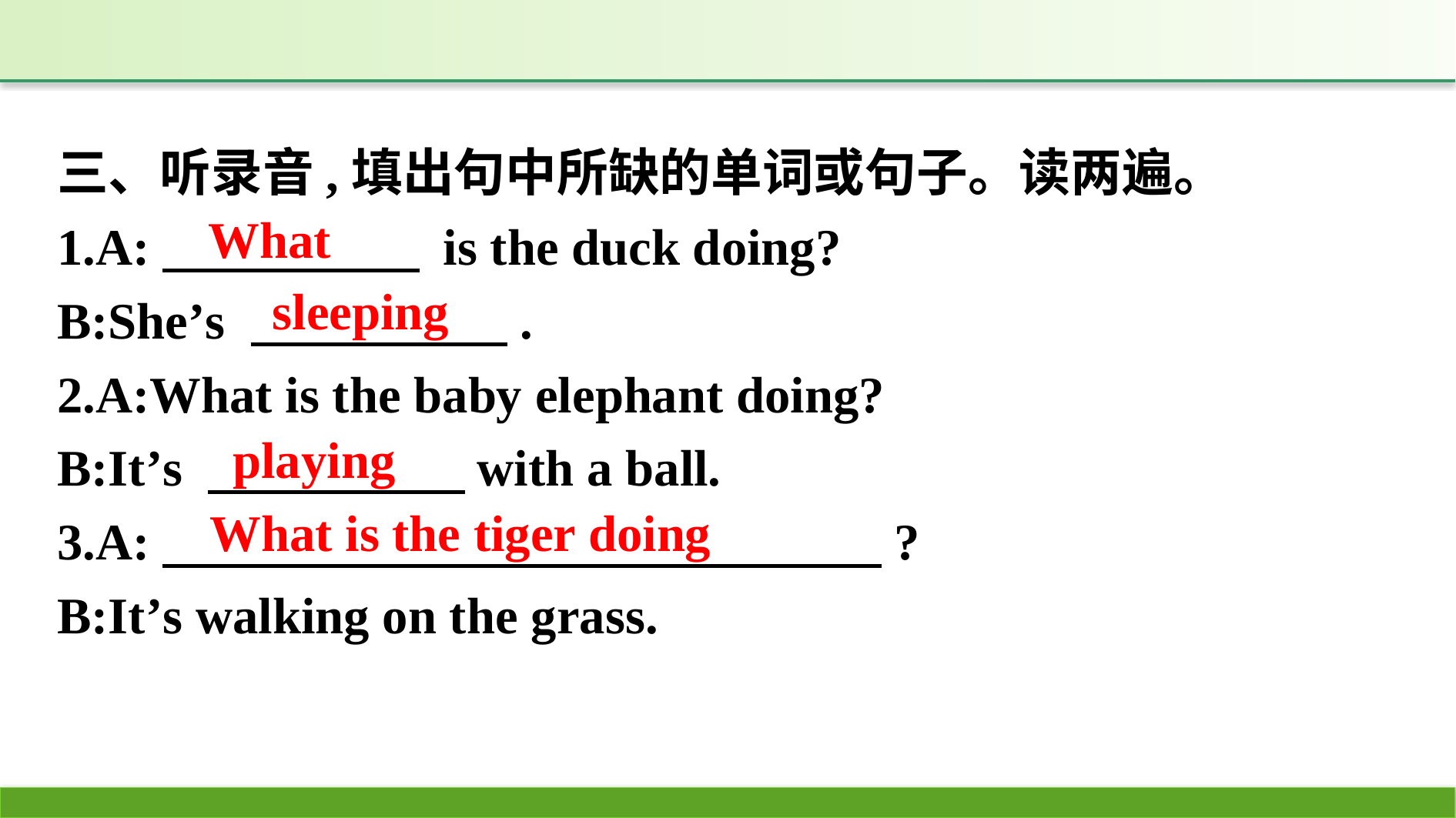

三、听录音,填出句中所缺的单词或句子。读两遍。
1.A:　　　　　 is the duck doing?
B:She’s 　　　　　.
2.A:What is the baby elephant doing?
B:It’s 　　　　　with a ball.
3.A:　　　　　　　　　　　　　　?
B:It’s walking on the grass.
What
sleeping
playing
What is the tiger doing